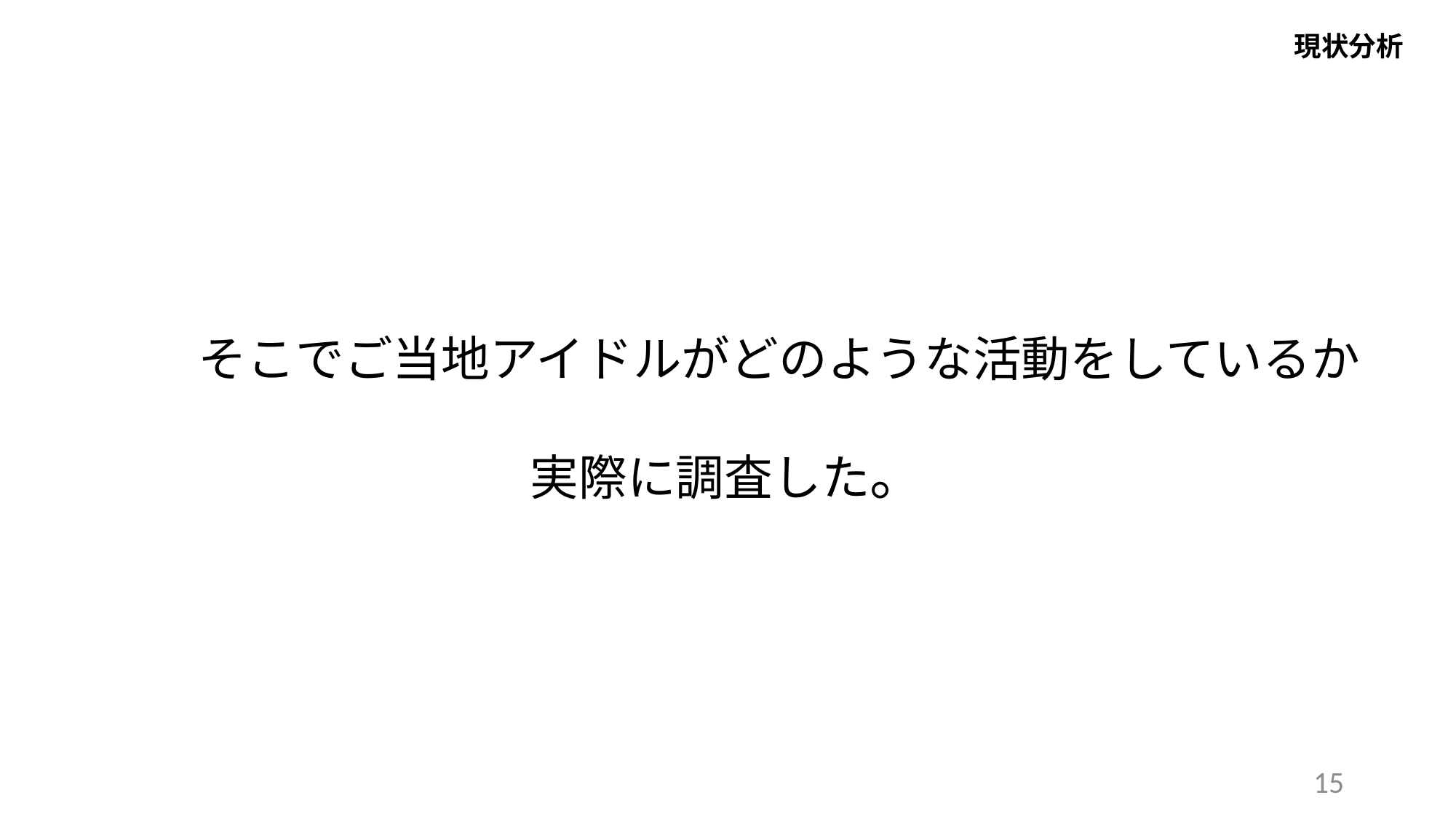

現状分析
そこでご当地アイドルがどのような活動をしているか
実際に調査した。
15